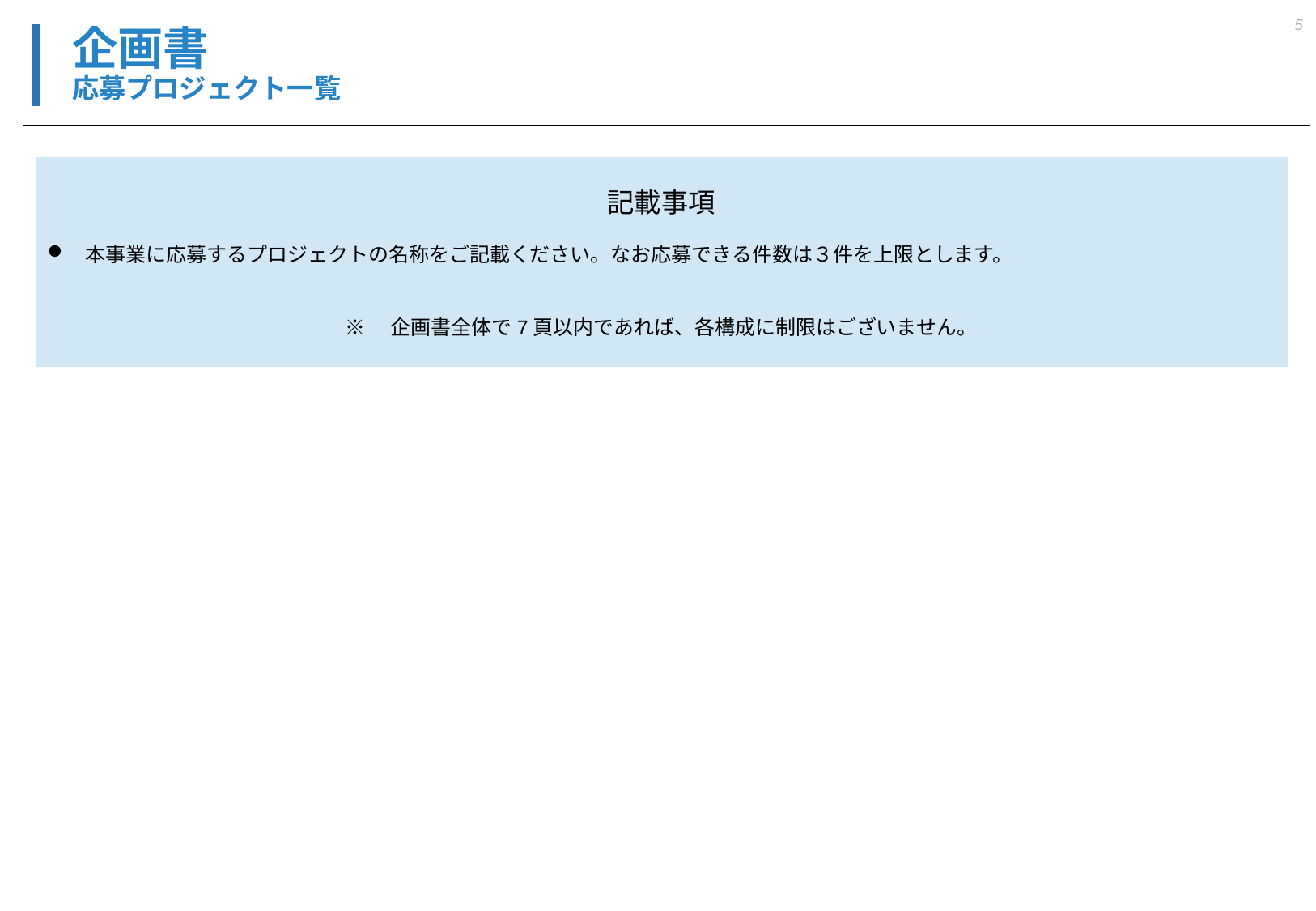

5
# 企画書 応募プロジェクト一覧
記載事項

本事業に応募するプロジェクトの名称をご記載ください。なお応募できる件数は３件を上限とします。

※　企画書全体で7頁以内であれば、各構成に制限はございません。